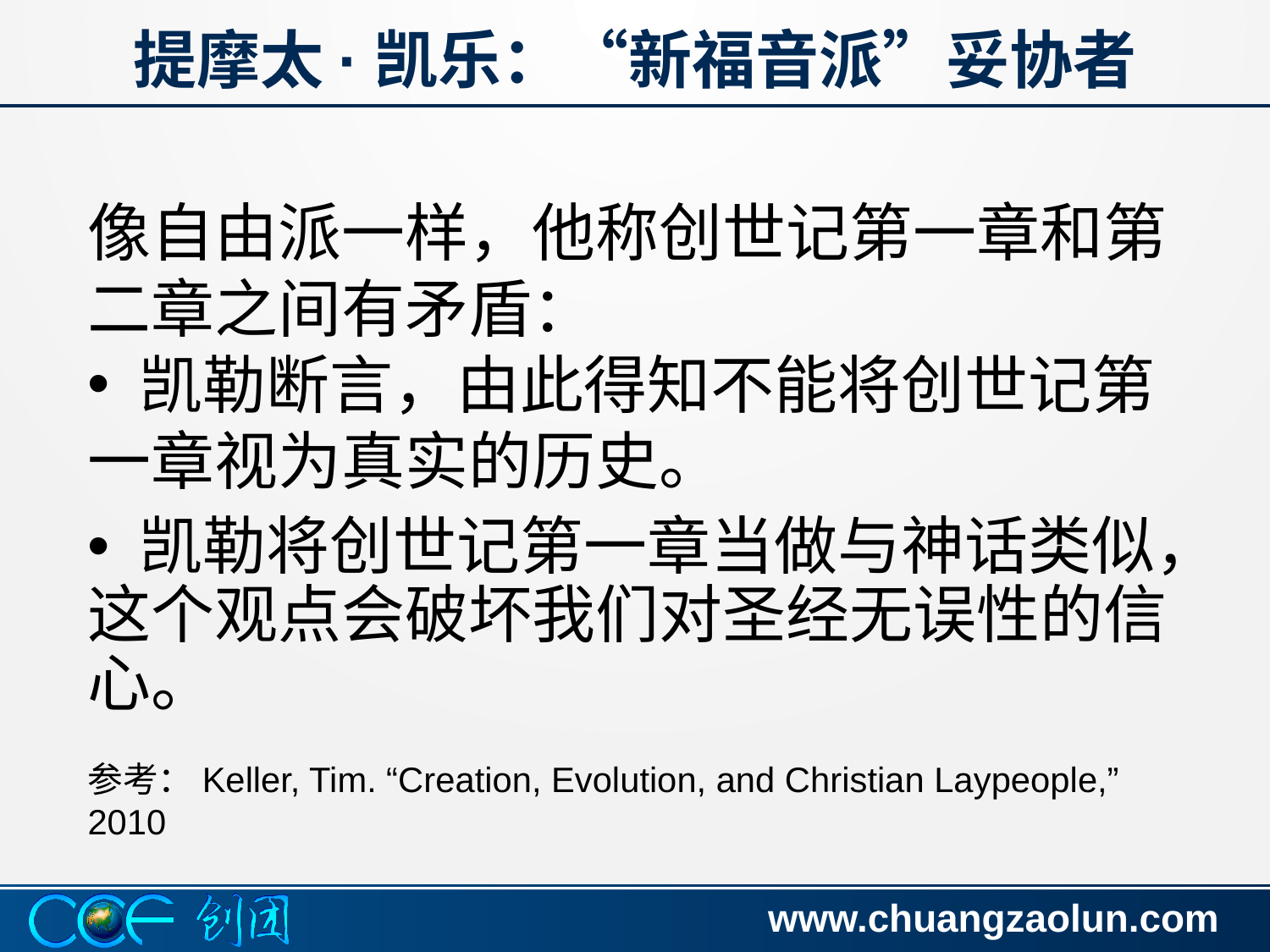

# 提摩太·凯乐：“新福音派”妥协者
像自由派一样，他称创世记第一章和第二章之间有矛盾：
 凯勒断言，由此得知不能将创世记第一章视为真实的历史。
 凯勒将创世记第一章当做与神话类似，这个观点会破坏我们对圣经无误性的信心。

参考：Keller, Tim. “Creation, Evolution, and Christian Laypeople,” 2010